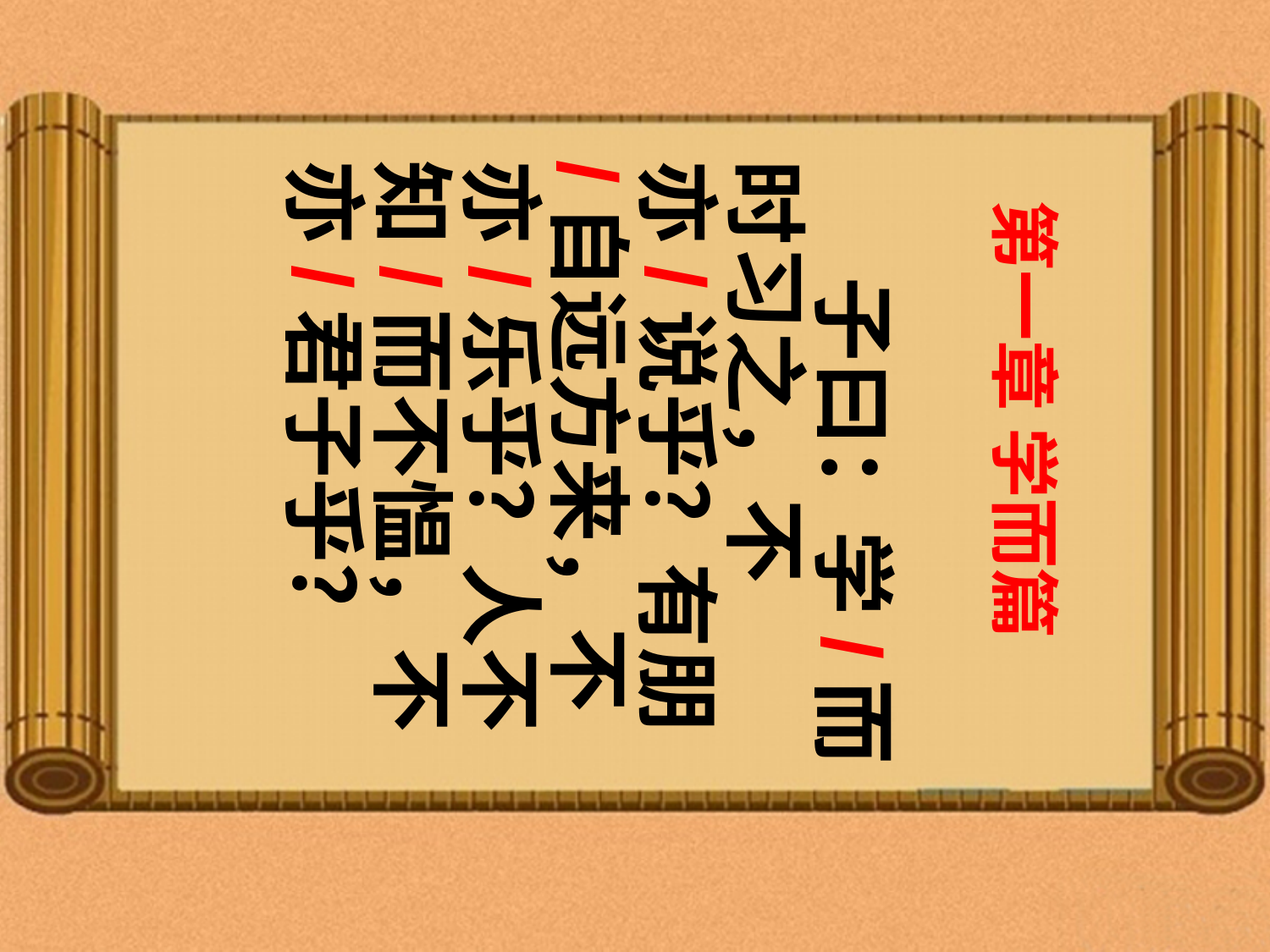

第一章 学而篇

     子曰：学/而时习之，不亦/说乎？有朋/自远方来，不亦/乐乎？人不知/而不愠，不亦/君子乎？